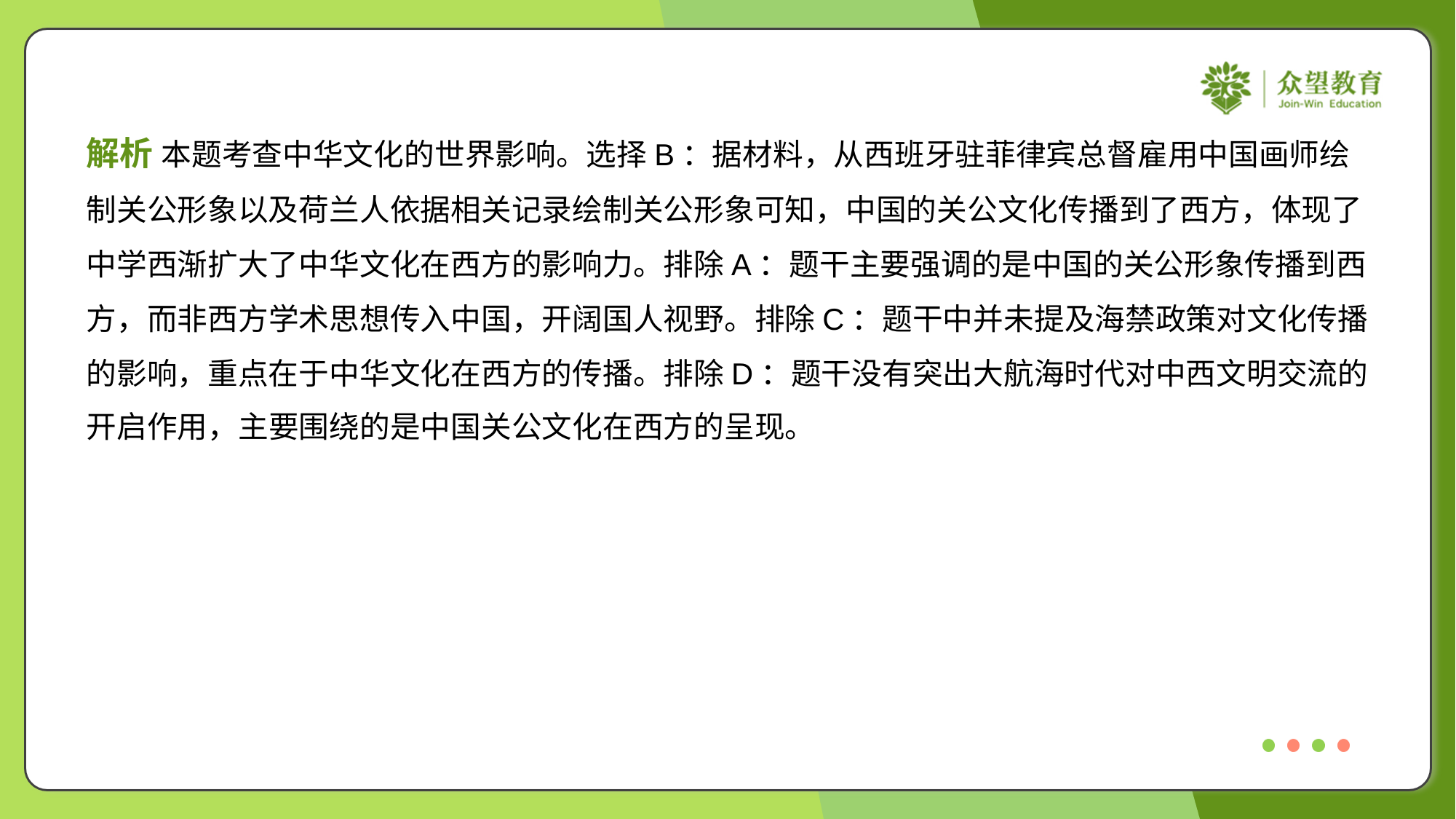

解析 本题考查中华文化的世界影响。选择B：据材料，从西班牙驻菲律宾总督雇用中国画师绘
制关公形象以及荷兰人依据相关记录绘制关公形象可知，中国的关公文化传播到了西方，体现了
中学西渐扩大了中华文化在西方的影响力。排除A：题干主要强调的是中国的关公形象传播到西
方，而非西方学术思想传入中国，开阔国人视野。排除C：题干中并未提及海禁政策对文化传播
的影响，重点在于中华文化在西方的传播。排除D：题干没有突出大航海时代对中西文明交流的
开启作用，主要围绕的是中国关公文化在西方的呈现。